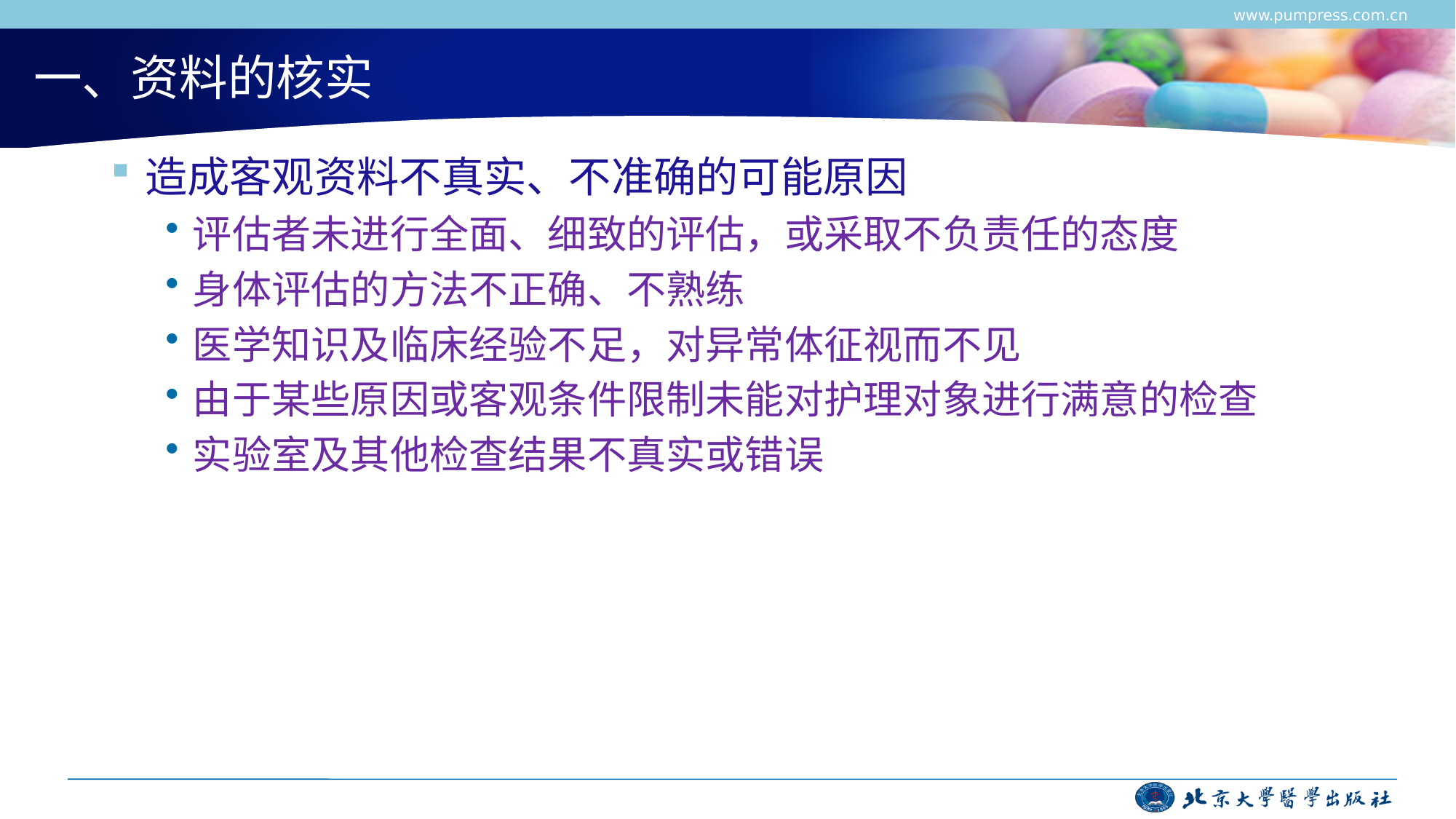

www.pumpress.com.cn
# 一、资料的核实
造成客观资料不真实、不准确的可能原因
评估者未进行全面、细致的评估，或采取不负责任的态度
身体评估的方法不正确、不熟练
医学知识及临床经验不足，对异常体征视而不见
由于某些原因或客观条件限制未能对护理对象进行满意的检查
实验室及其他检查结果不真实或错误